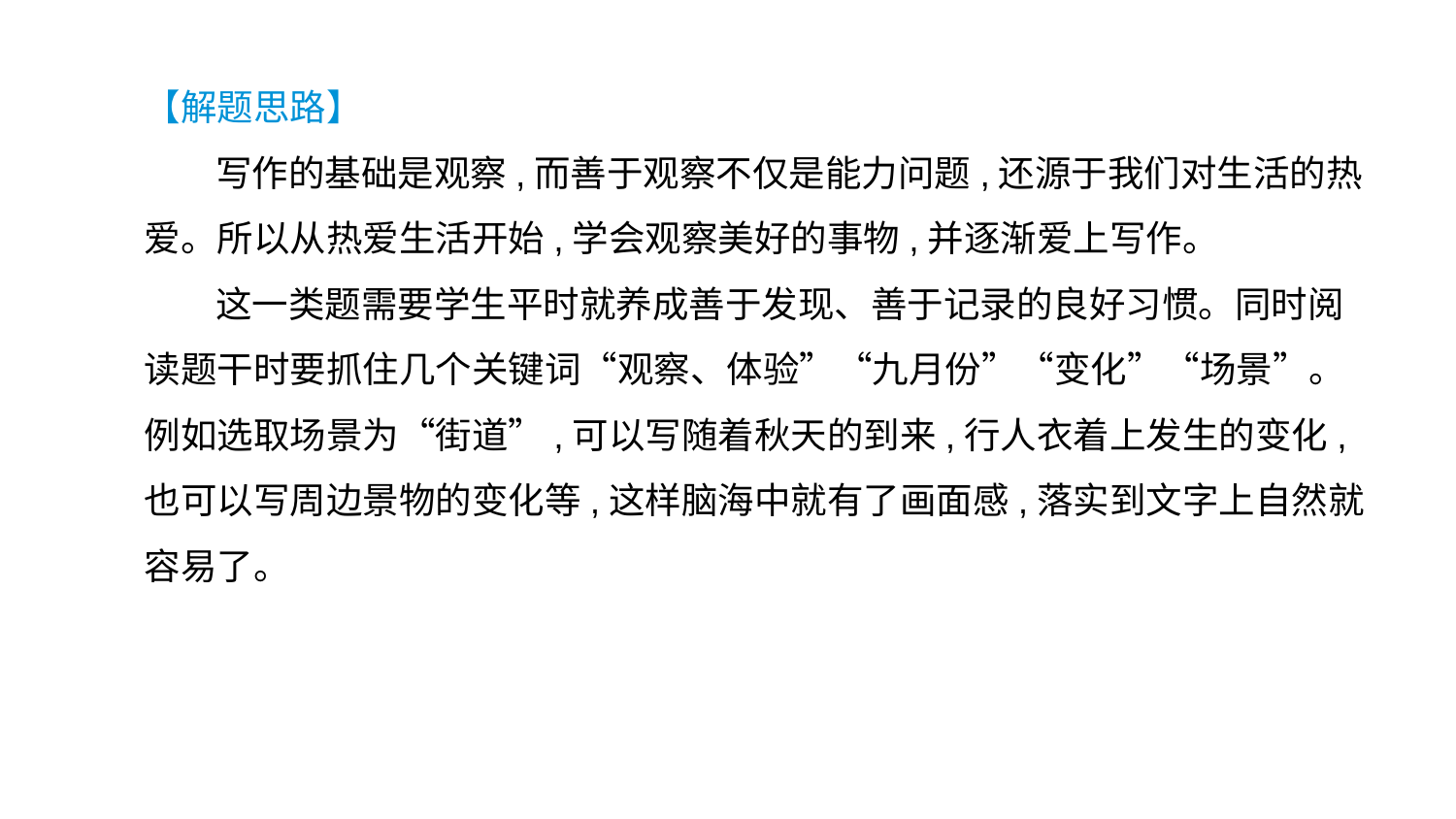

【解题思路】
写作的基础是观察,而善于观察不仅是能力问题,还源于我们对生活的热爱。所以从热爱生活开始,学会观察美好的事物,并逐渐爱上写作。
这一类题需要学生平时就养成善于发现、善于记录的良好习惯。同时阅读题干时要抓住几个关键词“观察、体验”“九月份”“变化”“场景”。例如选取场景为“街道”,可以写随着秋天的到来,行人衣着上发生的变化,也可以写周边景物的变化等,这样脑海中就有了画面感,落实到文字上自然就容易了。